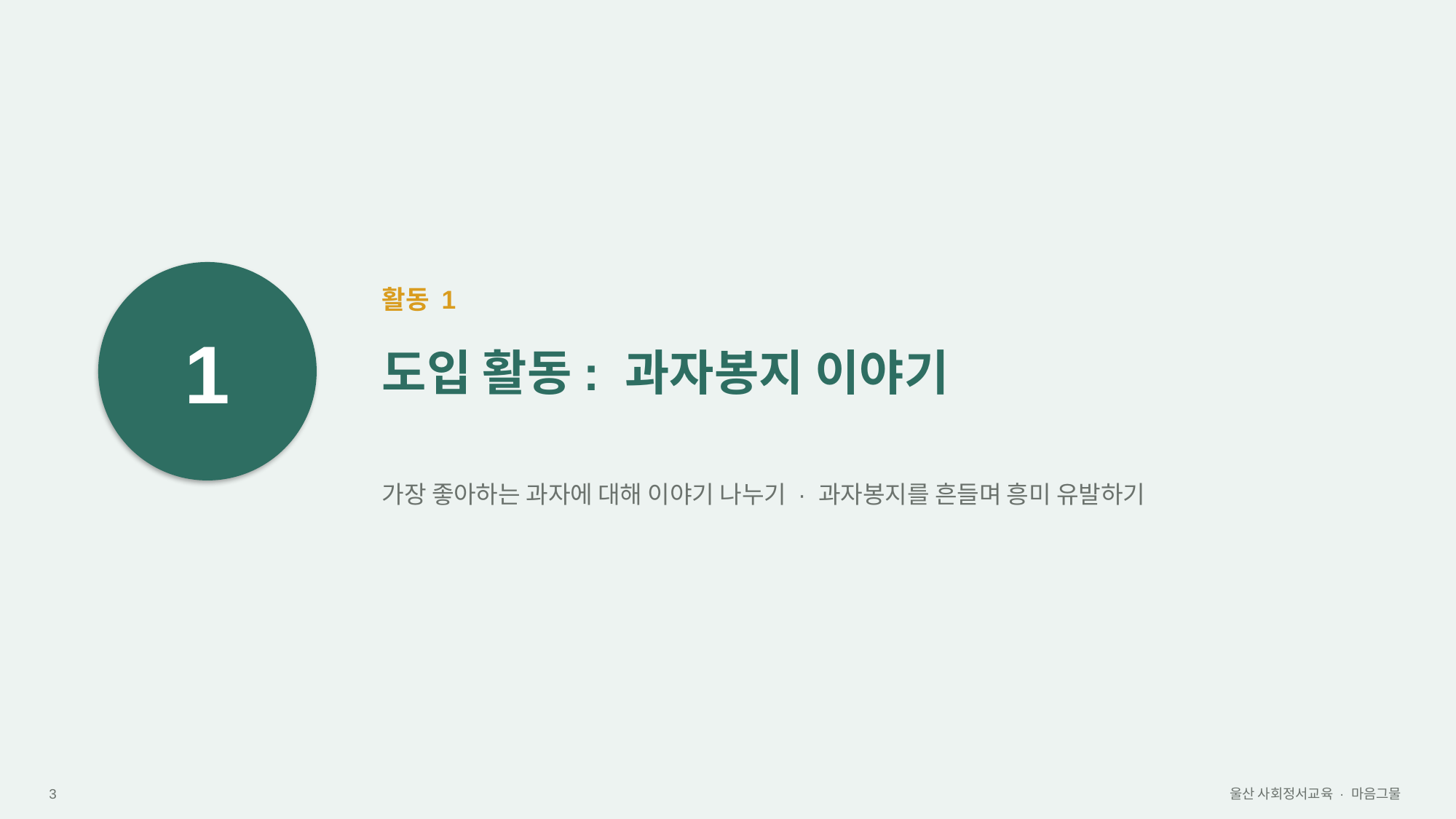

1
활동 1
도입 활동: 과자봉지 이야기
가장 좋아하는 과자에 대해 이야기 나누기 · 과자봉지를 흔들며 흥미 유발하기
3
울산 사회정서교육 · 마음그물